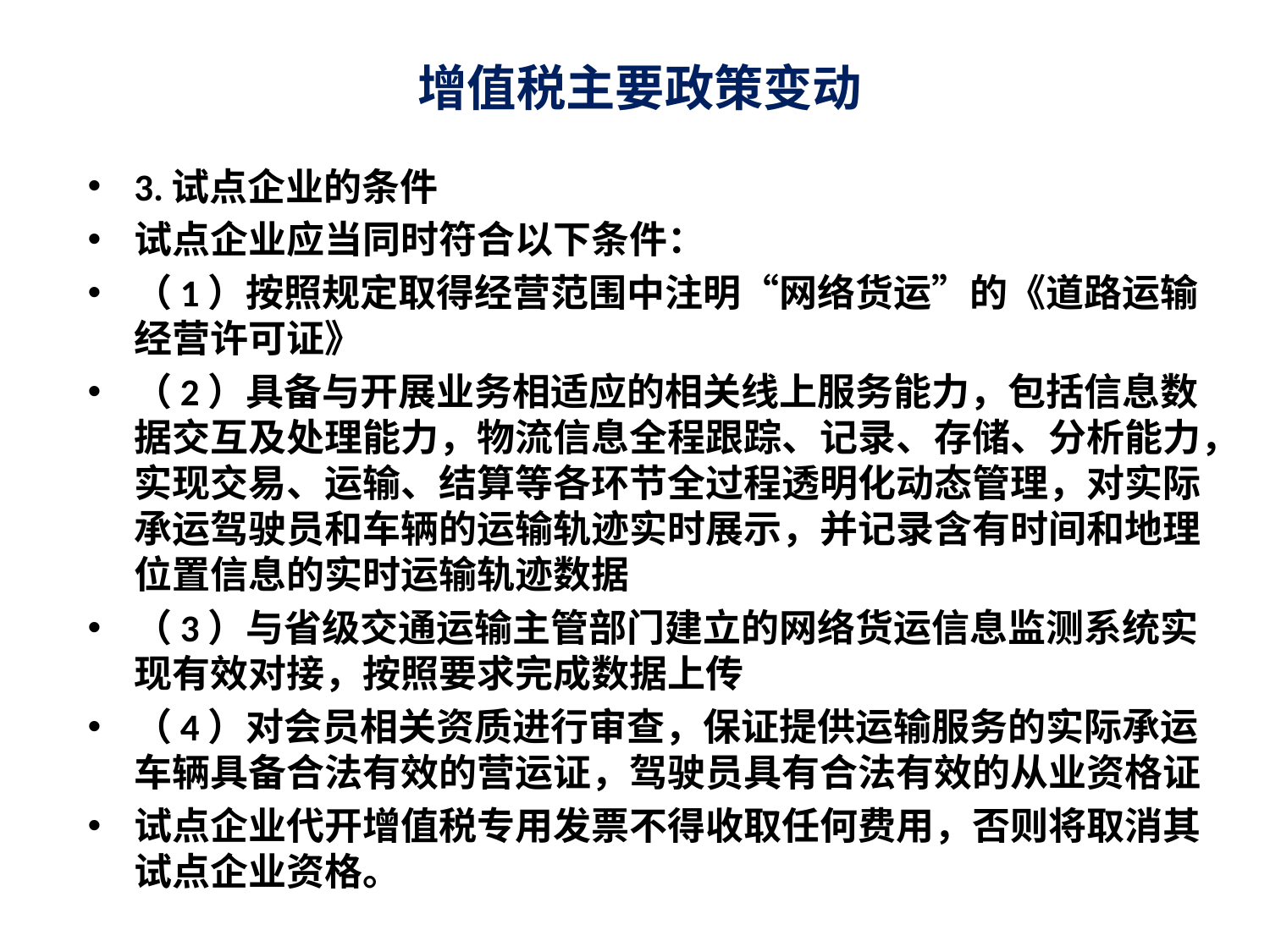

# 增值税主要政策变动
3.试点企业的条件
试点企业应当同时符合以下条件：
（1）按照规定取得经营范围中注明“网络货运”的《道路运输经营许可证》
（2）具备与开展业务相适应的相关线上服务能力，包括信息数据交互及处理能力，物流信息全程跟踪、记录、存储、分析能力，实现交易、运输、结算等各环节全过程透明化动态管理，对实际承运驾驶员和车辆的运输轨迹实时展示，并记录含有时间和地理位置信息的实时运输轨迹数据
（3）与省级交通运输主管部门建立的网络货运信息监测系统实现有效对接，按照要求完成数据上传
（4）对会员相关资质进行审查，保证提供运输服务的实际承运车辆具备合法有效的营运证，驾驶员具有合法有效的从业资格证
试点企业代开增值税专用发票不得收取任何费用，否则将取消其试点企业资格。